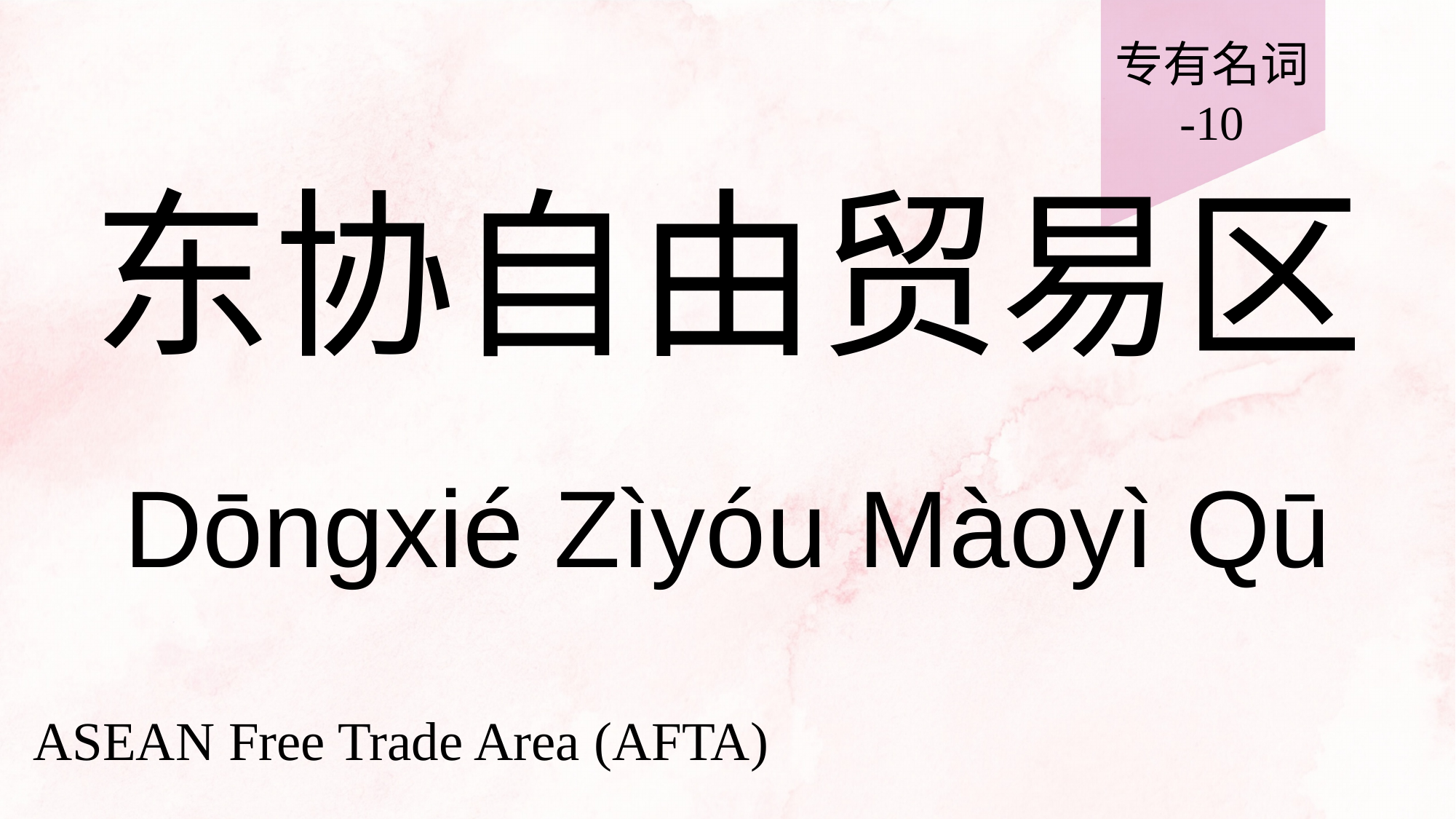

专有名词
-10
# 东协自由贸易区
Dōngxié Zìyóu Màoyì Qū
ASEAN Free Trade Area (AFTA)